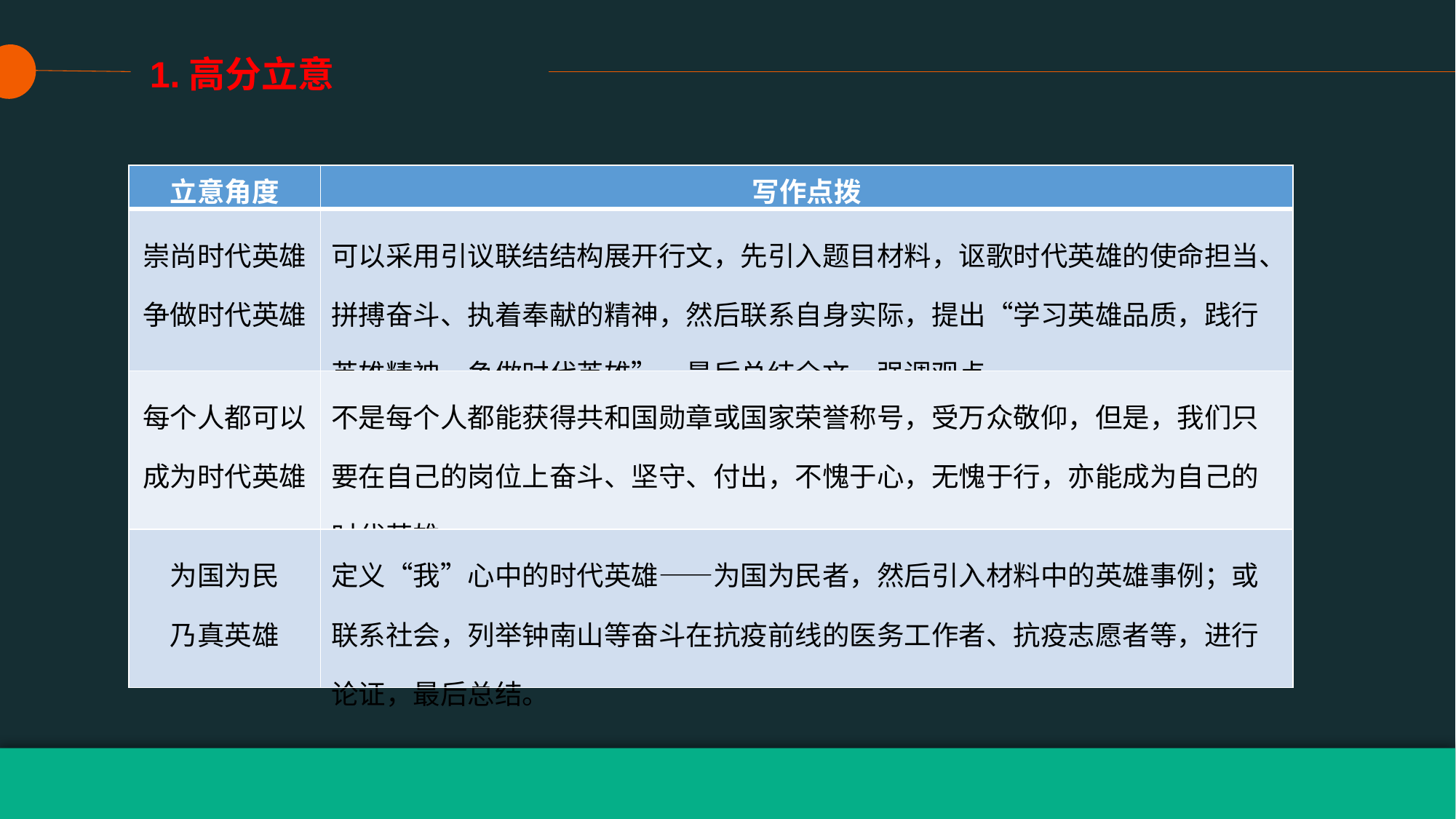

1.高分立意
| 立意角度 | 写作点拨 |
| --- | --- |
| 崇尚时代英雄争做时代英雄 | 可以采用引议联结结构展开行文，先引入题目材料，讴歌时代英雄的使命担当、拼搏奋斗、执着奉献的精神，然后联系自身实际，提出“学习英雄品质，践行英雄精神，争做时代英雄”，最后总结全文，强调观点。 |
| 每个人都可以成为时代英雄 | 不是每个人都能获得共和国勋章或国家荣誉称号，受万众敬仰，但是，我们只要在自己的岗位上奋斗、坚守、付出，不愧于心，无愧于行，亦能成为自己的时代英雄。 |
| 为国为民 乃真英雄 | 定义“我”心中的时代英雄——为国为民者，然后引入材料中的英雄事例；或联系社会，列举钟南山等奋斗在抗疫前线的医务工作者、抗疫志愿者等，进行论证，最后总结。 |